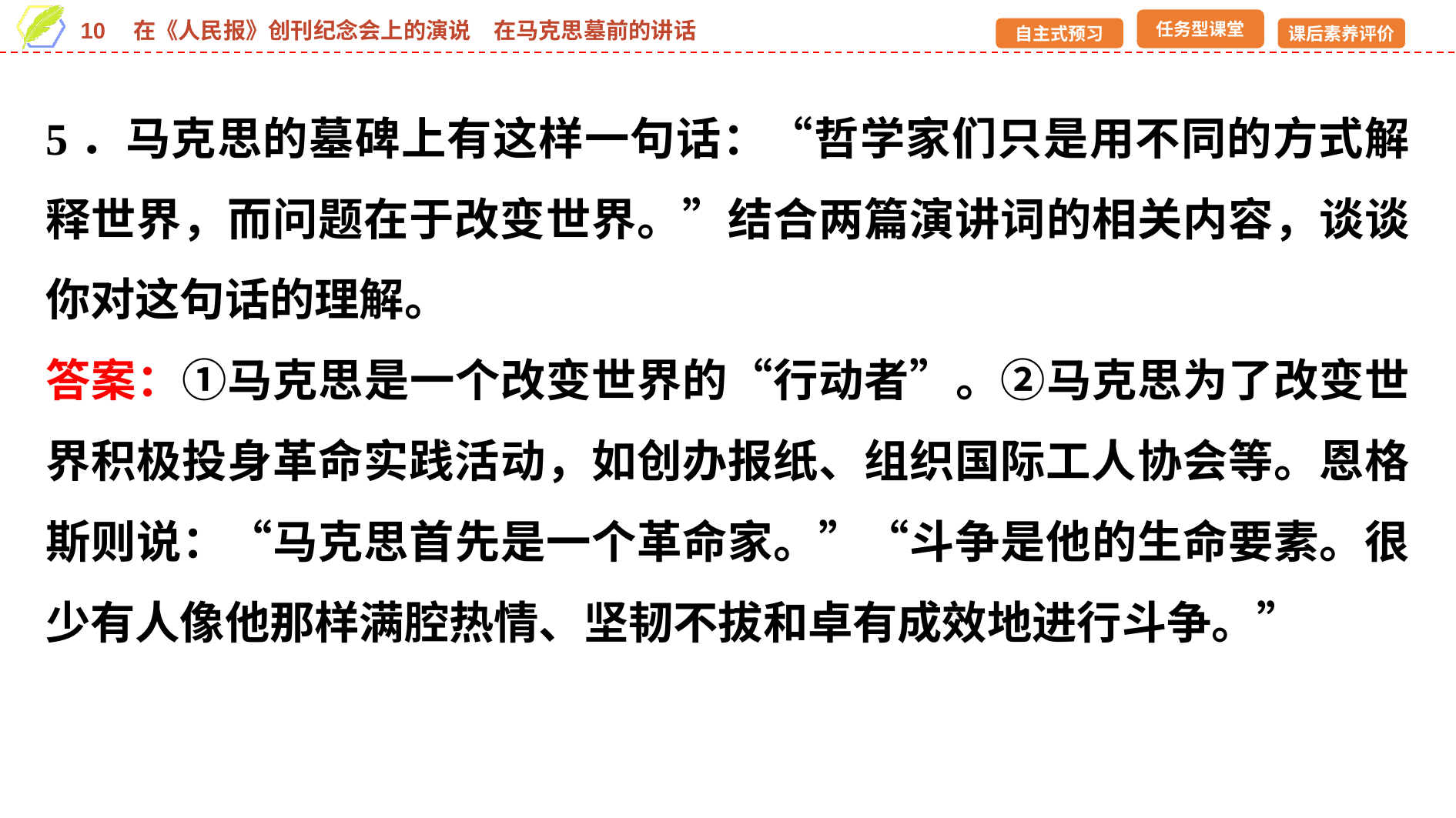

5．马克思的墓碑上有这样一句话：“哲学家们只是用不同的方式解释世界，而问题在于改变世界。”结合两篇演讲词的相关内容，谈谈你对这句话的理解。
答案：①马克思是一个改变世界的“行动者”。②马克思为了改变世界积极投身革命实践活动，如创办报纸、组织国际工人协会等。恩格斯则说：“马克思首先是一个革命家。”“斗争是他的生命要素。很少有人像他那样满腔热情、坚韧不拔和卓有成效地进行斗争。”